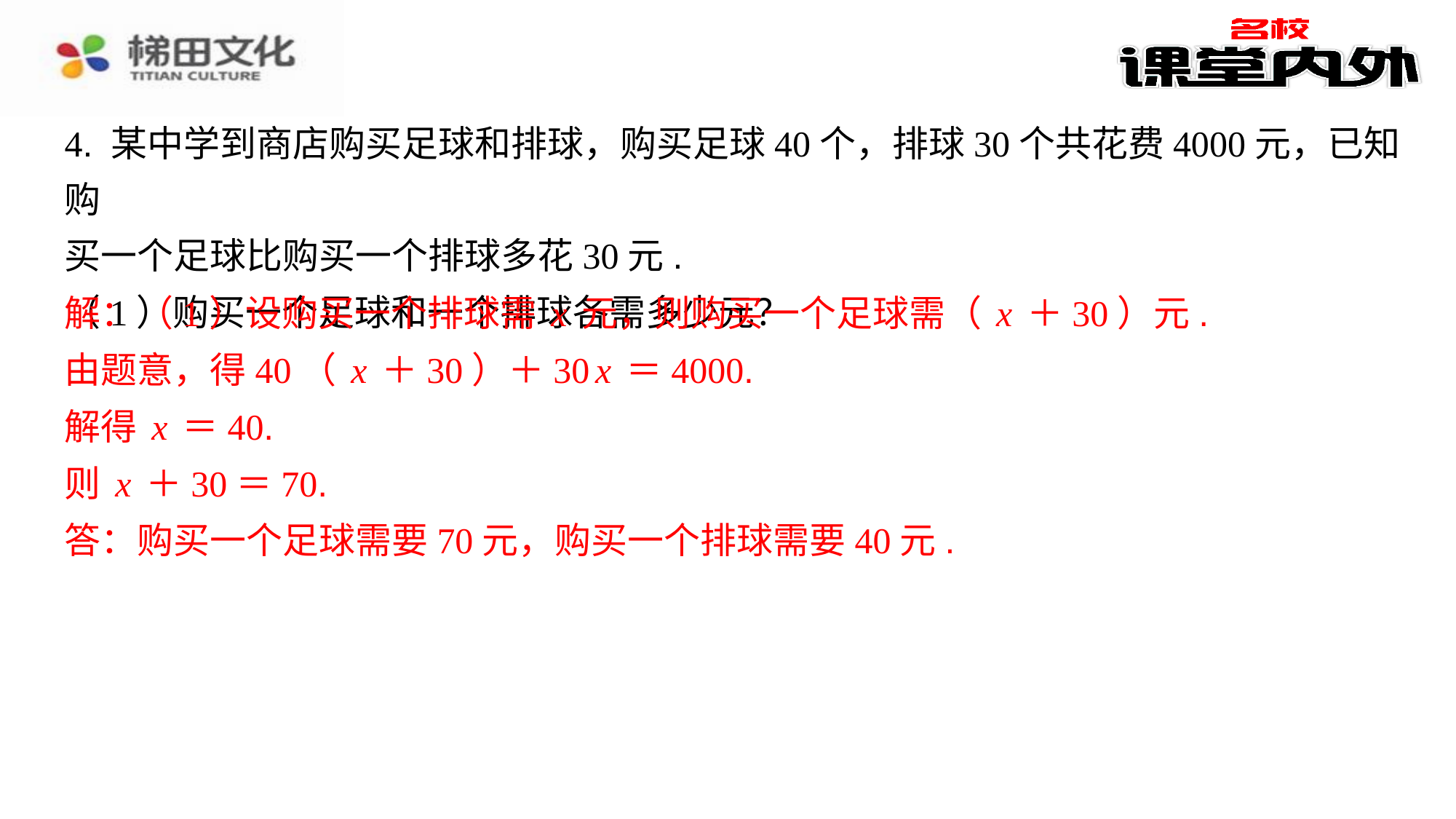

4. 某中学到商店购买足球和排球，购买足球40个，排球30个共花费4000元，已知购
买一个足球比购买一个排球多花30元.
（1）购买一个足球和一个排球各需多少元？
解：（1）设购买一个排球需x元，则购买一个足球需（x＋30）元.
由题意，得40（x＋30）＋30x＝4000.
解得x＝40.
则x＋30＝70.
答：购买一个足球需要70元，购买一个排球需要40元.
解：（1）设购买一个排球需x元，则购买一个足球需（x＋30）元.
由题意，得40（x＋30）＋30x＝4000.
解得x＝40.
则x＋30＝70.
答：购买一个足球需要70元，购买一个排球需要40元.